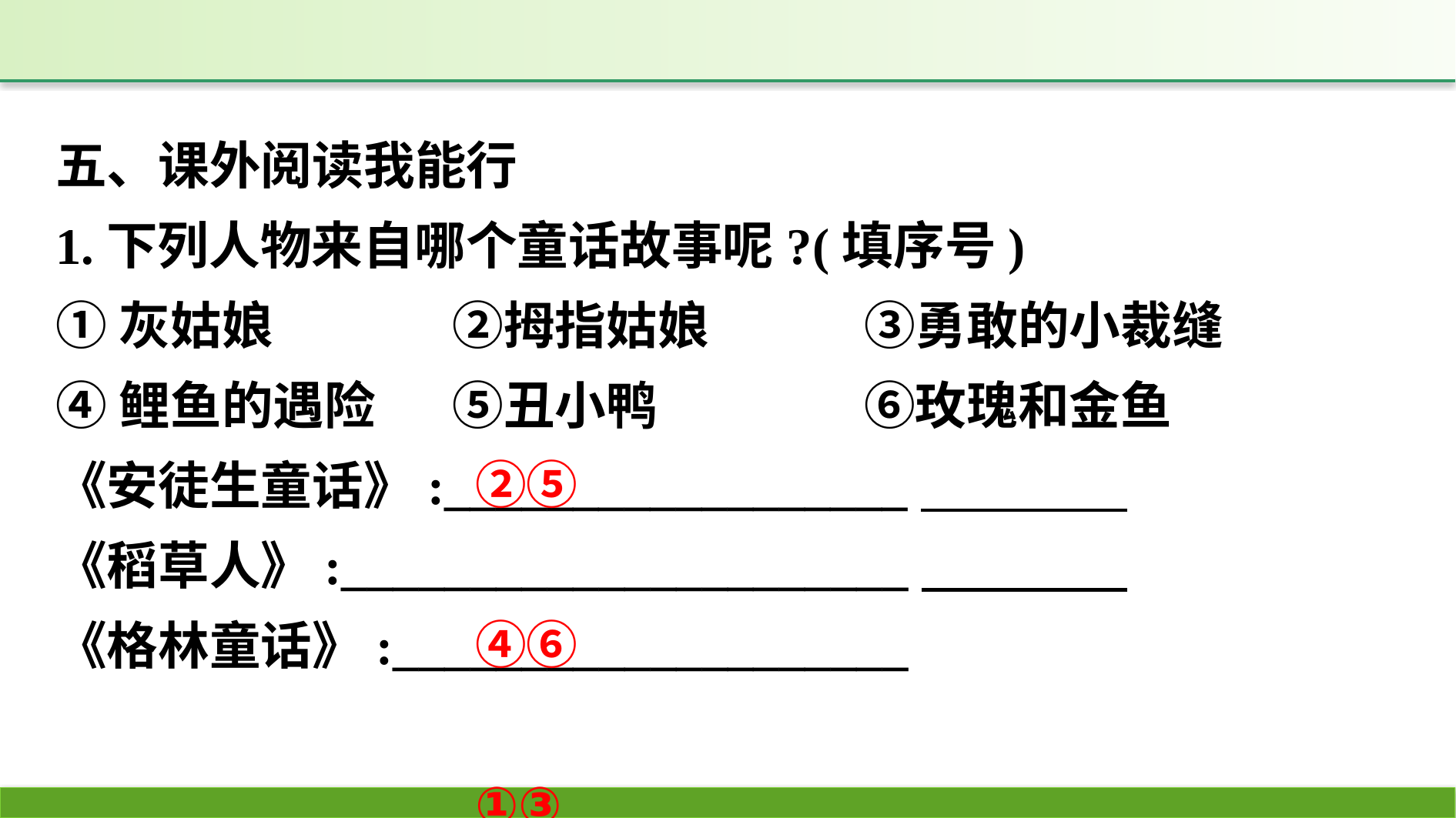

五、课外阅读我能行
1.下列人物来自哪个童话故事呢?(填序号)
①灰姑娘　		②拇指姑娘　	③勇敢的小裁缝
④鲤鱼的遇险　	⑤丑小鸭　		⑥玫瑰和金鱼
《安徒生童话》:__________________
《稻草人》:______________________
《格林童话》:____________________
②⑤
④⑥
①③